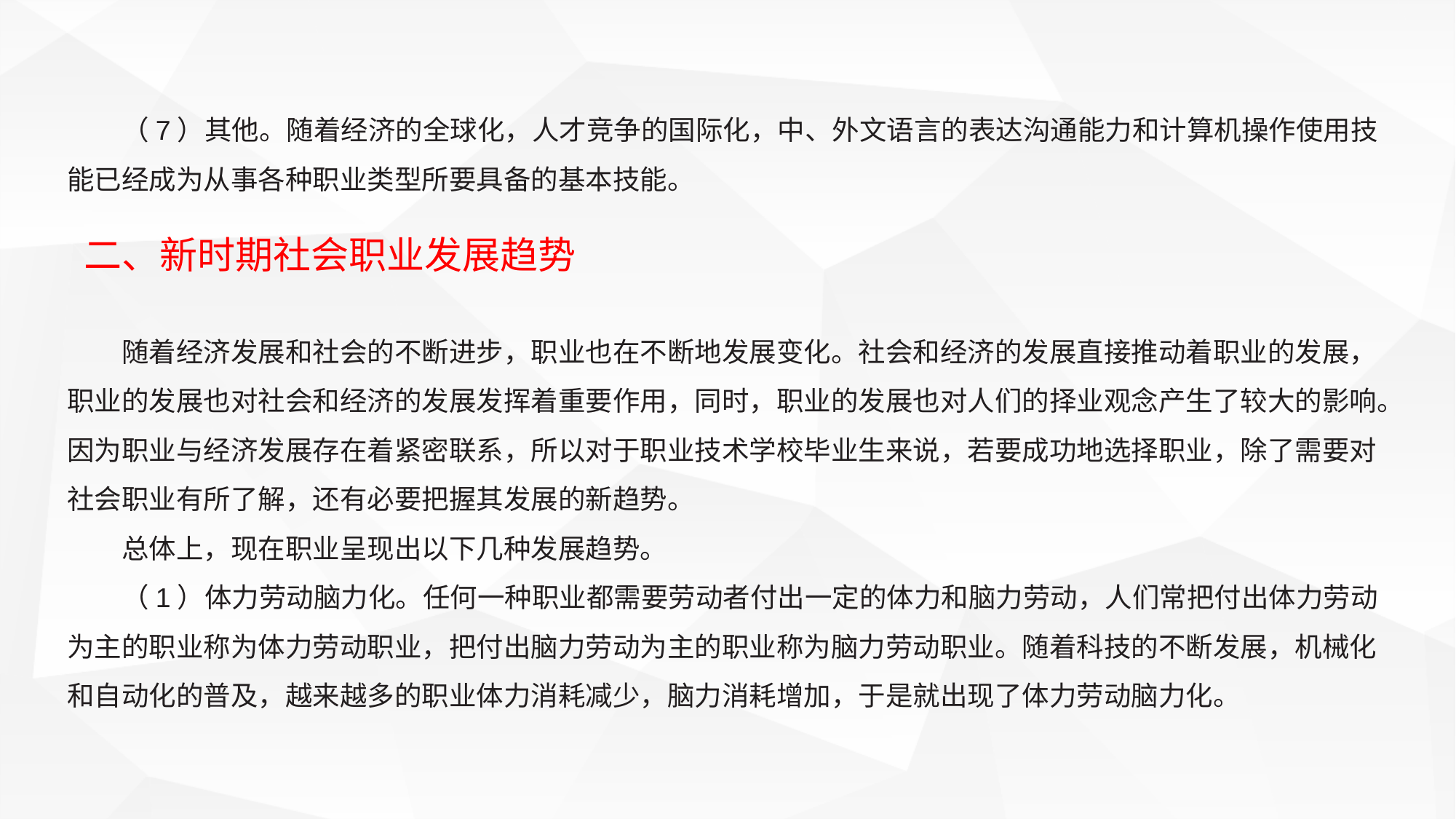

（7）其他。随着经济的全球化，人才竞争的国际化，中、外文语言的表达沟通能力和计算机操作使用技能已经成为从事各种职业类型所要具备的基本技能。
二、新时期社会职业发展趋势
随着经济发展和社会的不断进步，职业也在不断地发展变化。社会和经济的发展直接推动着职业的发展，职业的发展也对社会和经济的发展发挥着重要作用，同时，职业的发展也对人们的择业观念产生了较大的影响。因为职业与经济发展存在着紧密联系，所以对于职业技术学校毕业生来说，若要成功地选择职业，除了需要对社会职业有所了解，还有必要把握其发展的新趋势。
总体上，现在职业呈现出以下几种发展趋势。
（1）体力劳动脑力化。任何一种职业都需要劳动者付出一定的体力和脑力劳动，人们常把付出体力劳动为主的职业称为体力劳动职业，把付出脑力劳动为主的职业称为脑力劳动职业。随着科技的不断发展，机械化和自动化的普及，越来越多的职业体力消耗减少，脑力消耗增加，于是就出现了体力劳动脑力化。